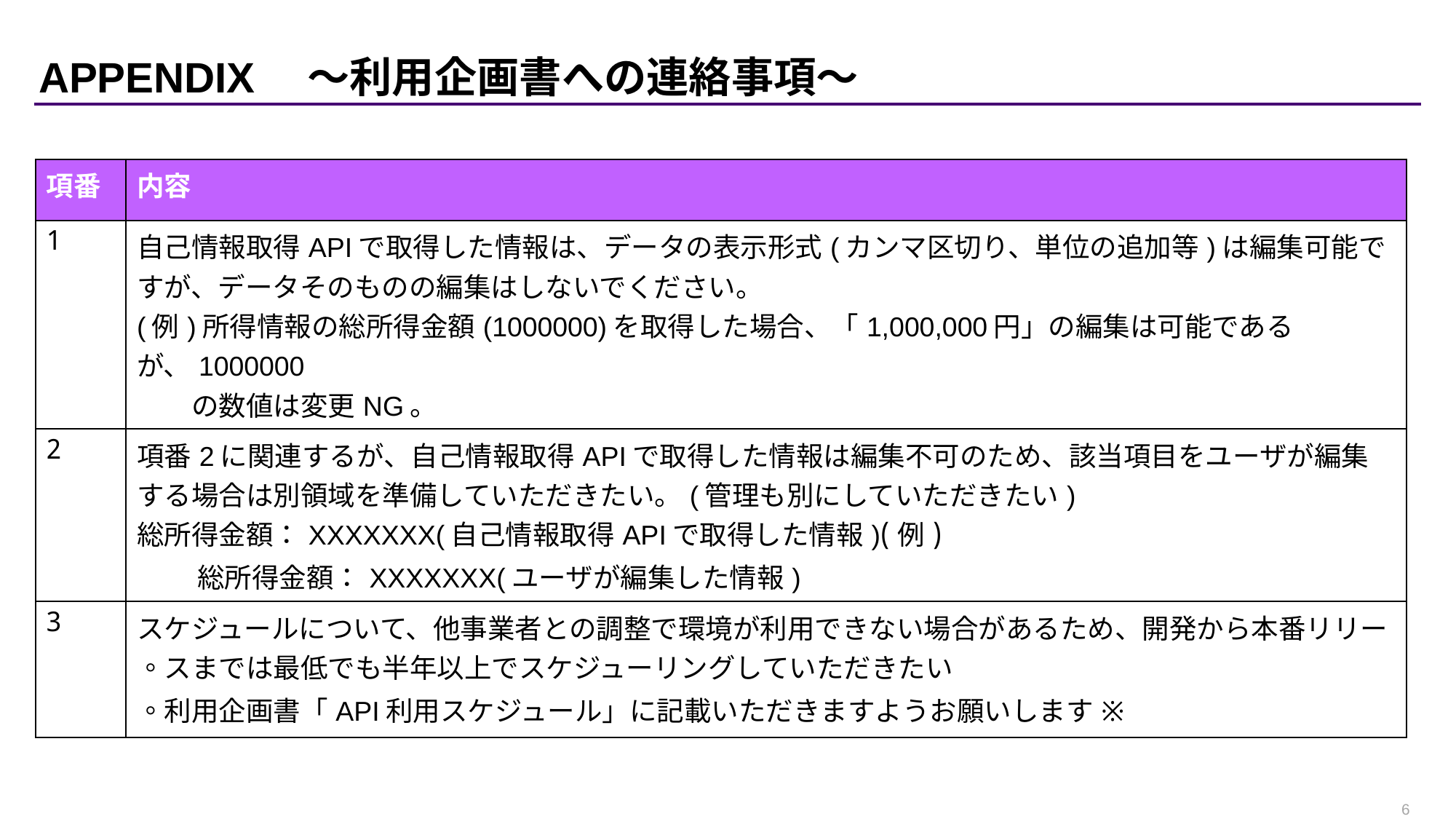

# Appendix　～利用企画書への連絡事項～
| 項番 | 内容 |
| --- | --- |
| 1 | 自己情報取得APIで取得した情報は、データの表示形式(カンマ区切り、単位の追加等)は編集可能ですが、データそのものの編集はしないでください。 (例)所得情報の総所得金額(1000000)を取得した場合、「1,000,000円」の編集は可能であるが、1000000 　　の数値は変更NG。 |
| 2 | 項番2に関連するが、自己情報取得APIで取得した情報は編集不可のため、該当項目をユーザが編集する場合は別領域を準備していただきたい。(管理も別にしていただきたい) (例)総所得金額：XXXXXXX(自己情報取得APIで取得した情報) 　　 総所得金額：XXXXXXX(ユーザが編集した情報) |
| 3 | スケジュールについて、他事業者との調整で環境が利用できない場合があるため、開発から本番リリースまでは最低でも半年以上でスケジューリングしていただきたい。 ※利用企画書「API利用スケジュール」に記載いただきますようお願いします。 |